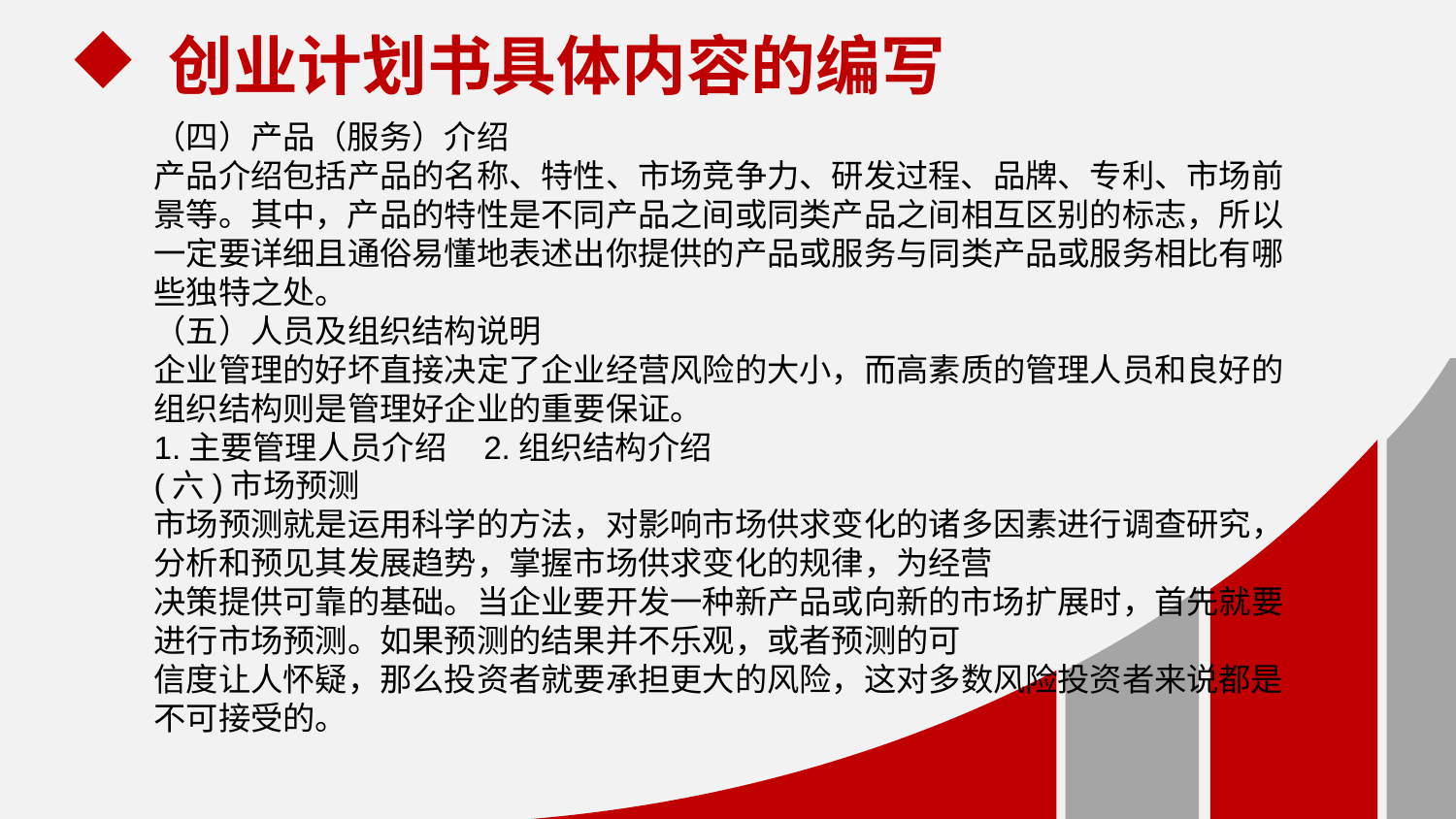

创业计划书具体内容的编写
（四）产品（服务）介绍
产品介绍包括产品的名称、特性、市场竞争力、研发过程、品牌、专利、市场前景等。其中，产品的特性是不同产品之间或同类产品之间相互区别的标志，所以一定要详细且通俗易懂地表述出你提供的产品或服务与同类产品或服务相比有哪些独特之处。
（五）人员及组织结构说明
企业管理的好坏直接决定了企业经营风险的大小，而高素质的管理人员和良好的组织结构则是管理好企业的重要保证。
1.主要管理人员介绍    2.组织结构介绍
(六)市场预测
市场预测就是运用科学的方法，对影响市场供求变化的诸多因素进行调查研究，分析和预见其发展趋势，掌握市场供求变化的规律，为经营
决策提供可靠的基础。当企业要开发一种新产品或向新的市场扩展时，首先就要进行市场预测。如果预测的结果并不乐观，或者预测的可
信度让人怀疑，那么投资者就要承担更大的风险，这对多数风险投资者来说都是不可接受的。